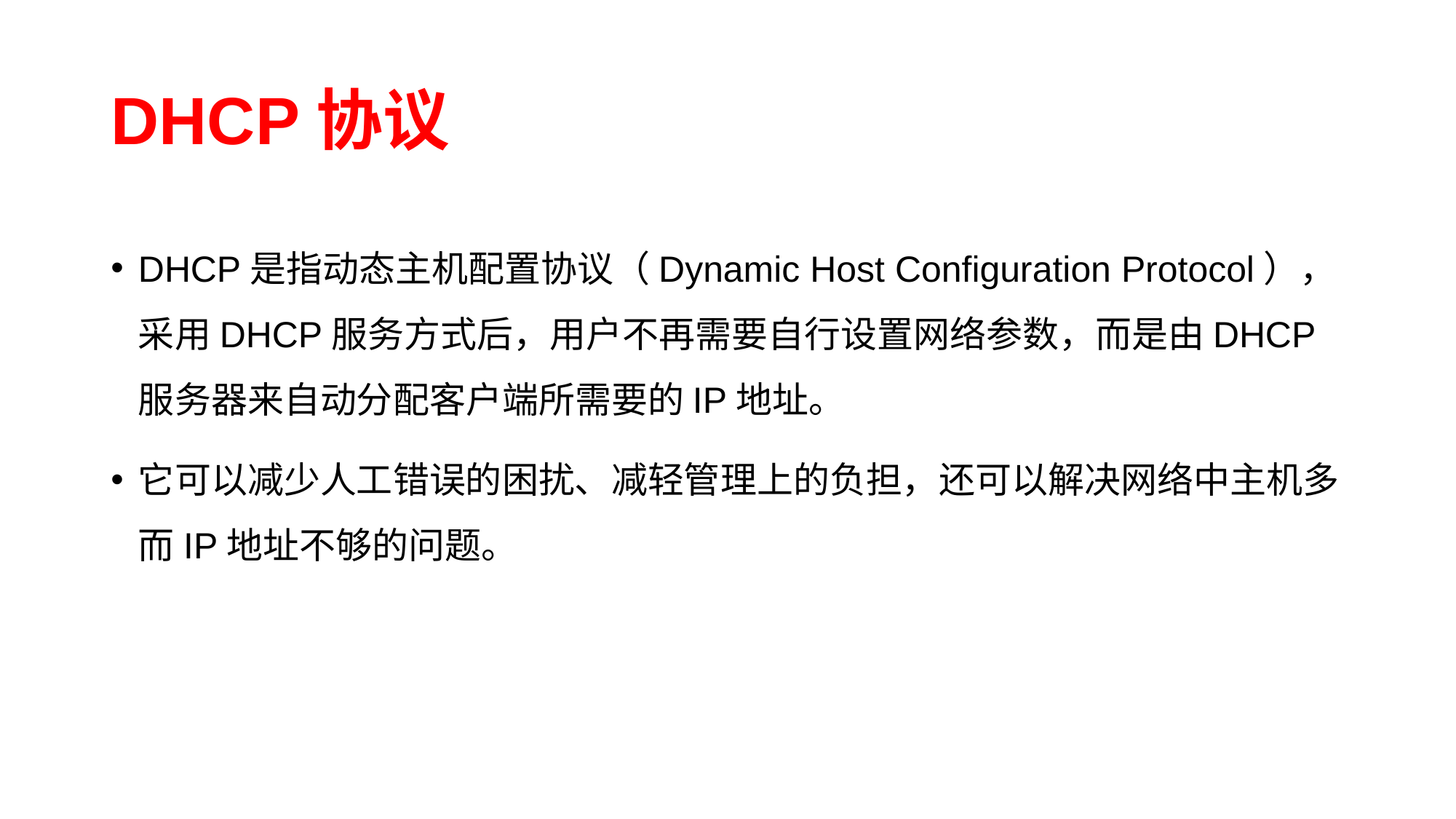

# DHCP协议
DHCP是指动态主机配置协议（Dynamic Host Configuration Protocol），采用DHCP服务方式后，用户不再需要自行设置网络参数，而是由DHCP服务器来自动分配客户端所需要的IP地址。
它可以减少人工错误的困扰、减轻管理上的负担，还可以解决网络中主机多而IP地址不够的问题。